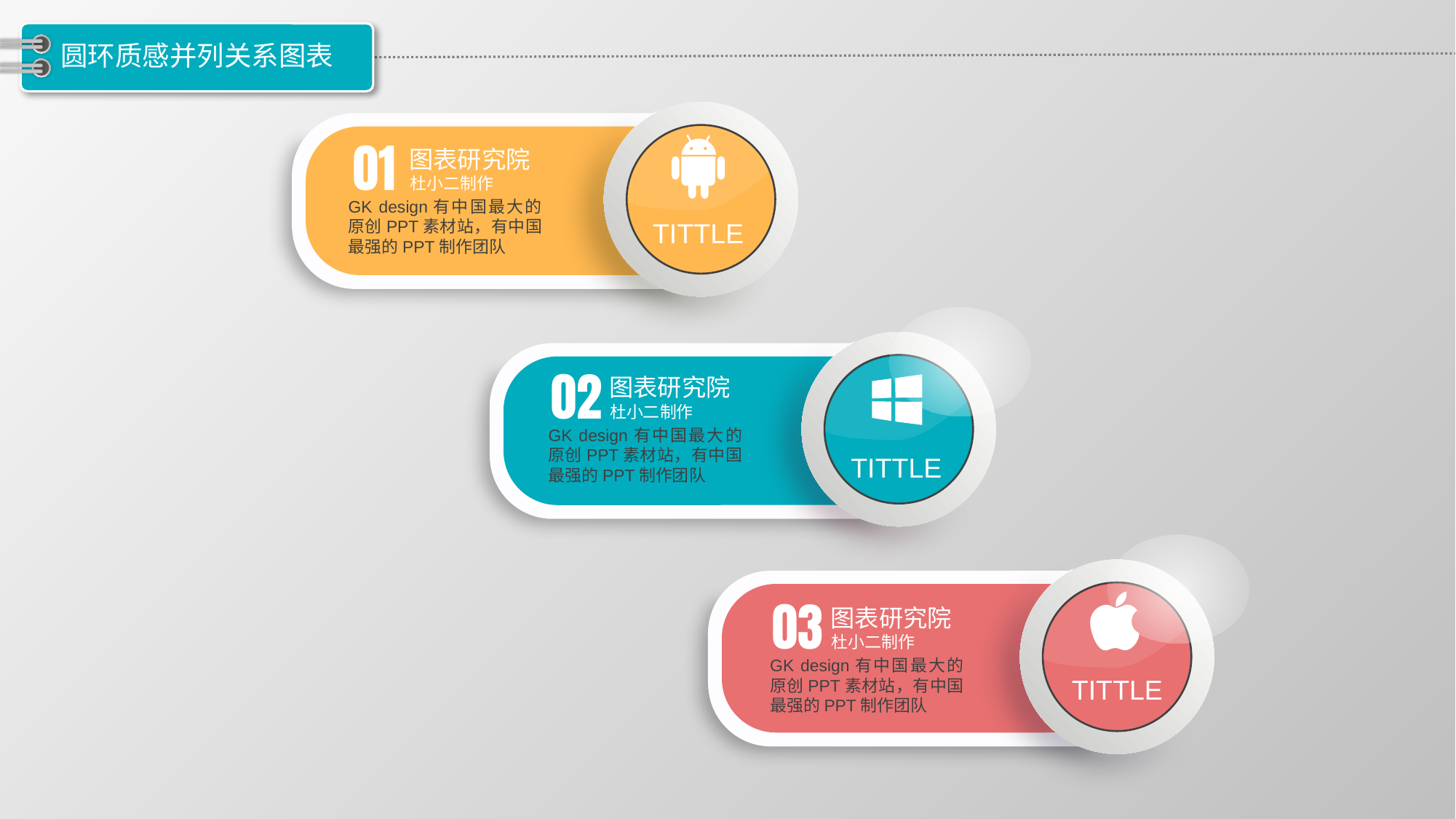

# 圆环质感并列关系图表

01
图表研究院
杜小二制作
GK design有中国最大的原创PPT素材站，有中国最强的PPT制作团队

TITTLE

02
图表研究院
杜小二制作
GK design有中国最大的原创PPT素材站，有中国最强的PPT制作团队

TITTLE

03
图表研究院
杜小二制作
GK design有中国最大的原创PPT素材站，有中国最强的PPT制作团队
TITTLE